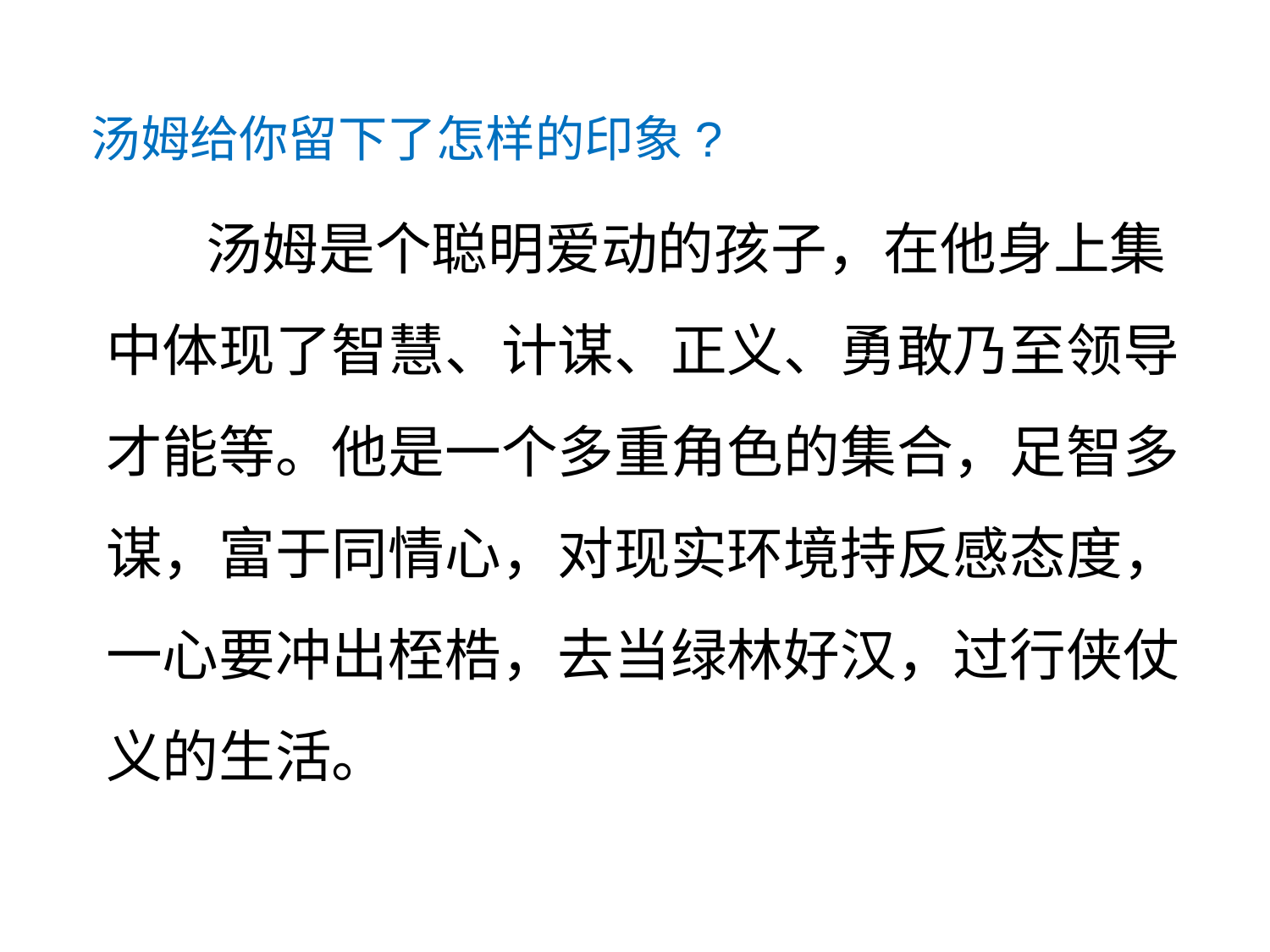

汤姆给你留下了怎样的印象?
汤姆是个聪明爱动的孩子，在他身上集中体现了智慧、计谋、正义、勇敢乃至领导才能等。他是一个多重角色的集合，足智多谋，富于同情心，对现实环境持反感态度，一心要冲出桎梏，去当绿林好汉，过行侠仗义的生活。